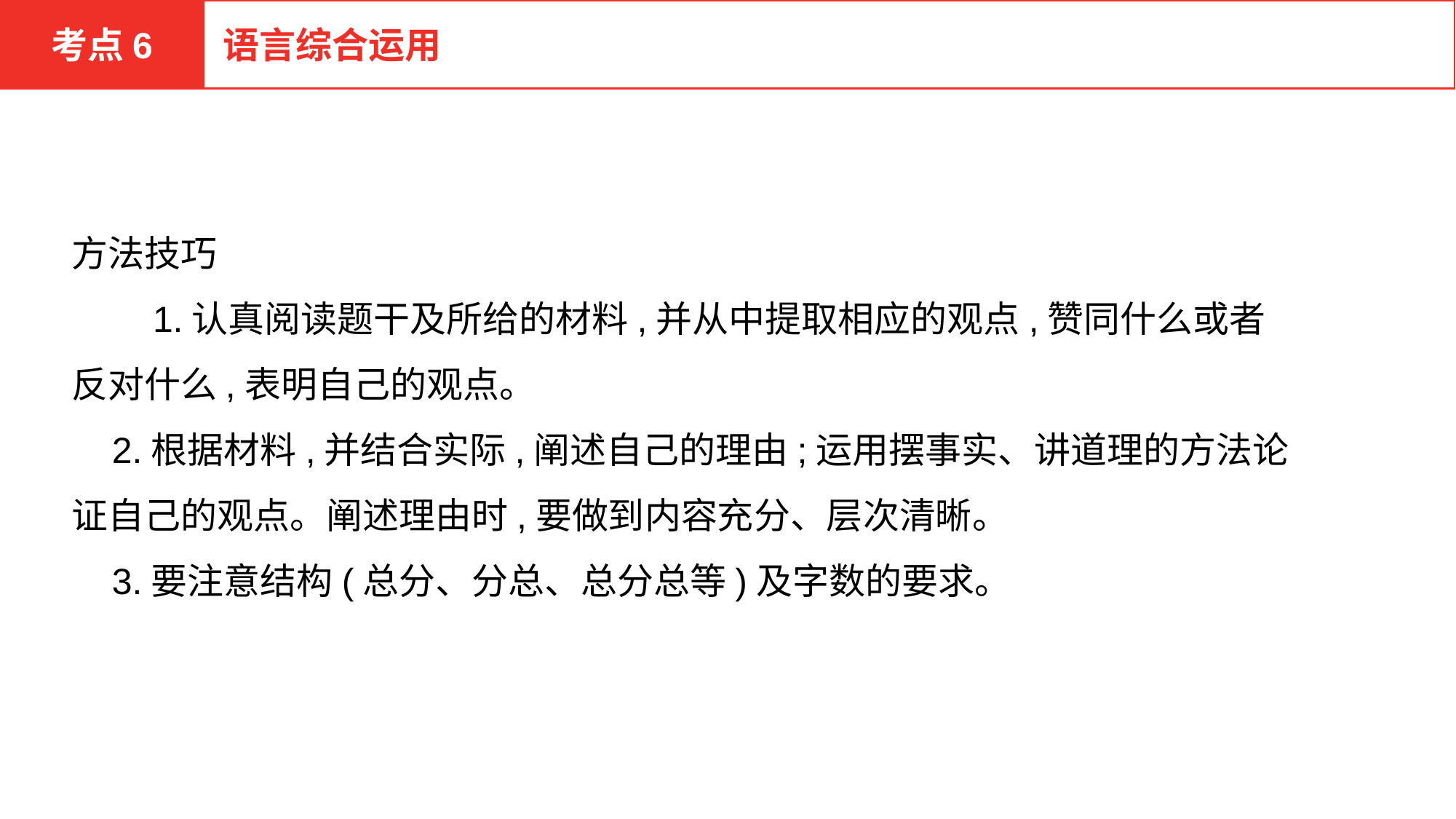

考点6
语言综合运用
方法技巧
　　1.认真阅读题干及所给的材料,并从中提取相应的观点,赞同什么或者反对什么,表明自己的观点。
    2.根据材料,并结合实际,阐述自己的理由;运用摆事实、讲道理的方法论证自己的观点。阐述理由时,要做到内容充分、层次清晰。
    3.要注意结构(总分、分总、总分总等)及字数的要求。